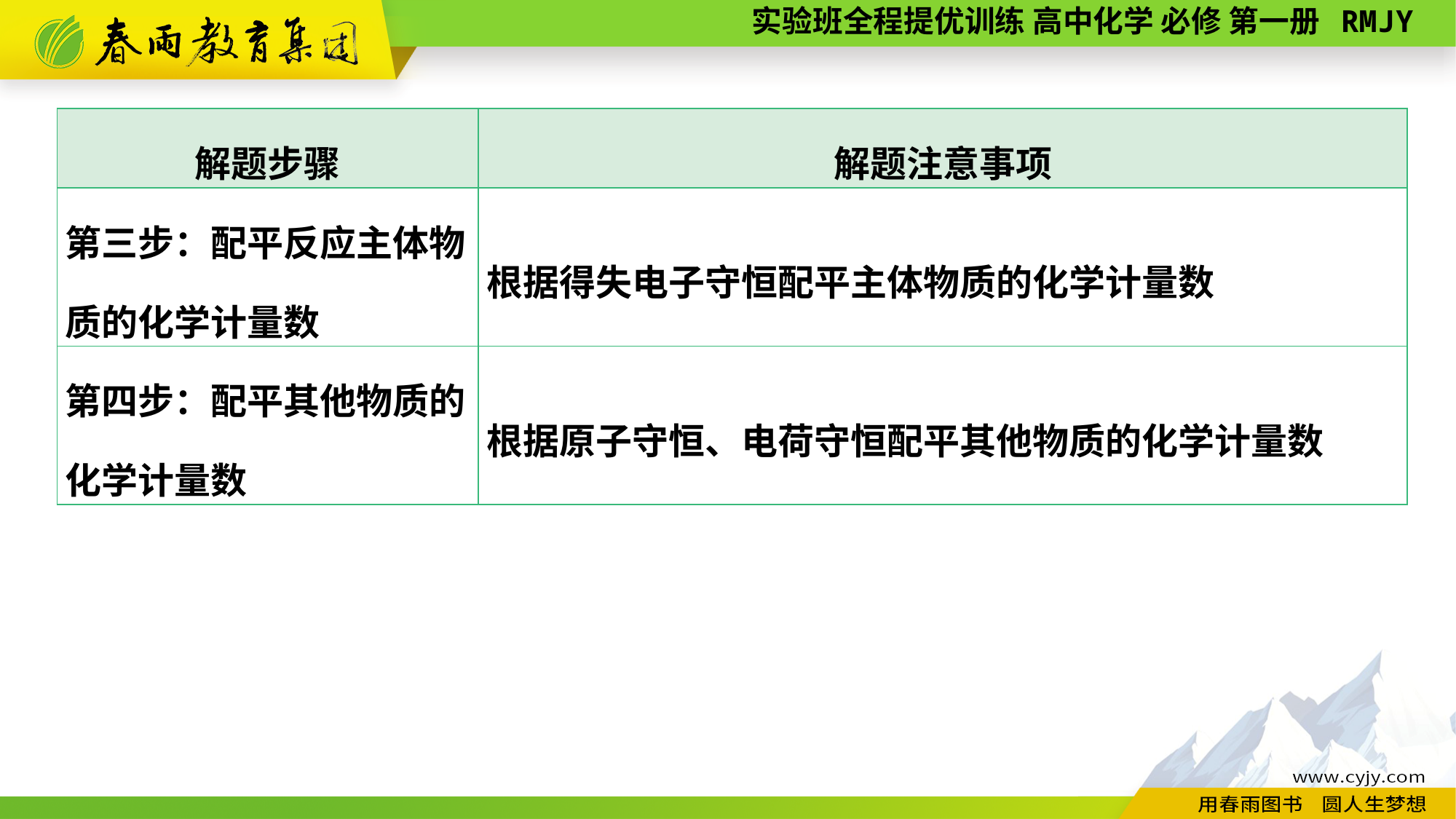

| 解题步骤 | 解题注意事项 |
| --- | --- |
| 第三步：配平反应主体物质的化学计量数 | 根据得失电子守恒配平主体物质的化学计量数 |
| 第四步：配平其他物质的化学计量数 | 根据原子守恒、电荷守恒配平其他物质的化学计量数 |